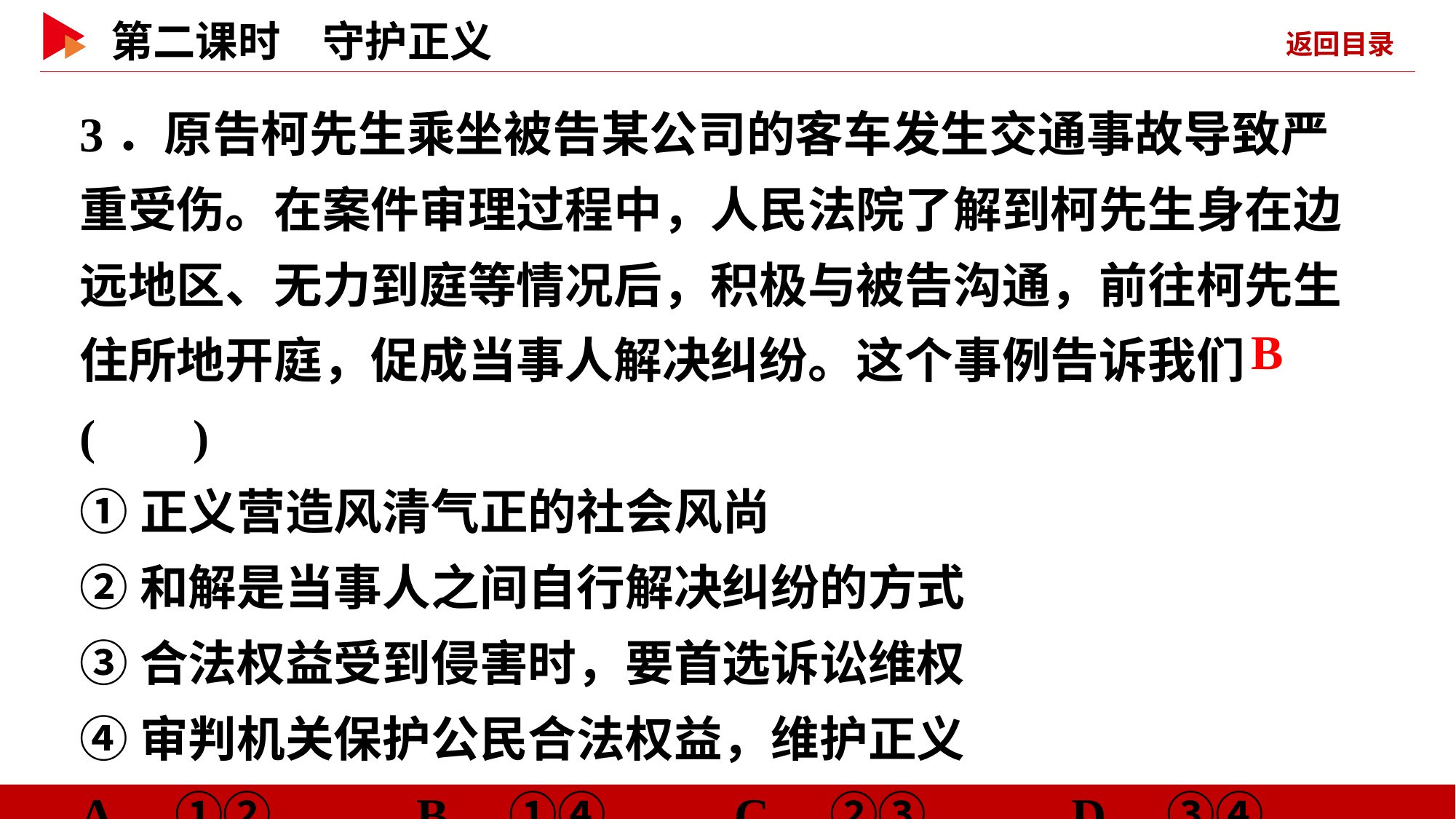

3．原告柯先生乘坐被告某公司的客车发生交通事故导致严重受伤。在案件审理过程中，人民法院了解到柯先生身在边远地区、无力到庭等情况后，积极与被告沟通，前往柯先生住所地开庭，促成当事人解决纠纷。这个事例告诉我们(        )
①正义营造风清气正的社会风尚
②和解是当事人之间自行解决纠纷的方式
③合法权益受到侵害时，要首选诉讼维权
④审判机关保护公民合法权益，维护正义
A．①②            B．①④		C．②③            D．③④
   B